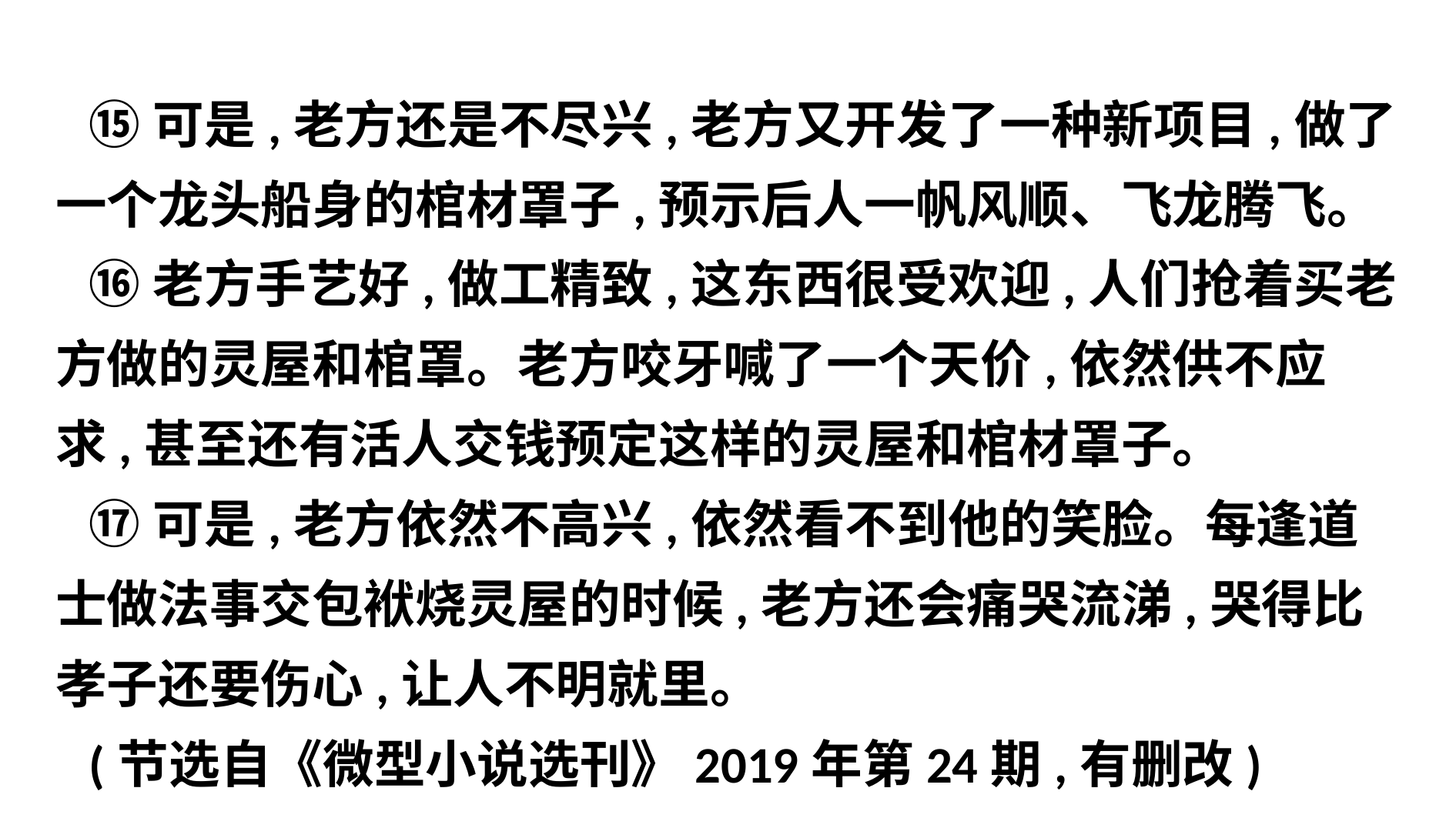

⑮可是,老方还是不尽兴,老方又开发了一种新项目,做了一个龙头船身的棺材罩子,预示后人一帆风顺、飞龙腾飞。
⑯老方手艺好,做工精致,这东西很受欢迎,人们抢着买老方做的灵屋和棺罩。老方咬牙喊了一个天价,依然供不应求,甚至还有活人交钱预定这样的灵屋和棺材罩子。
⑰可是,老方依然不高兴,依然看不到他的笑脸。每逢道士做法事交包袱烧灵屋的时候,老方还会痛哭流涕,哭得比孝子还要伤心,让人不明就里。
(节选自《微型小说选刊》2019年第24期,有删改)